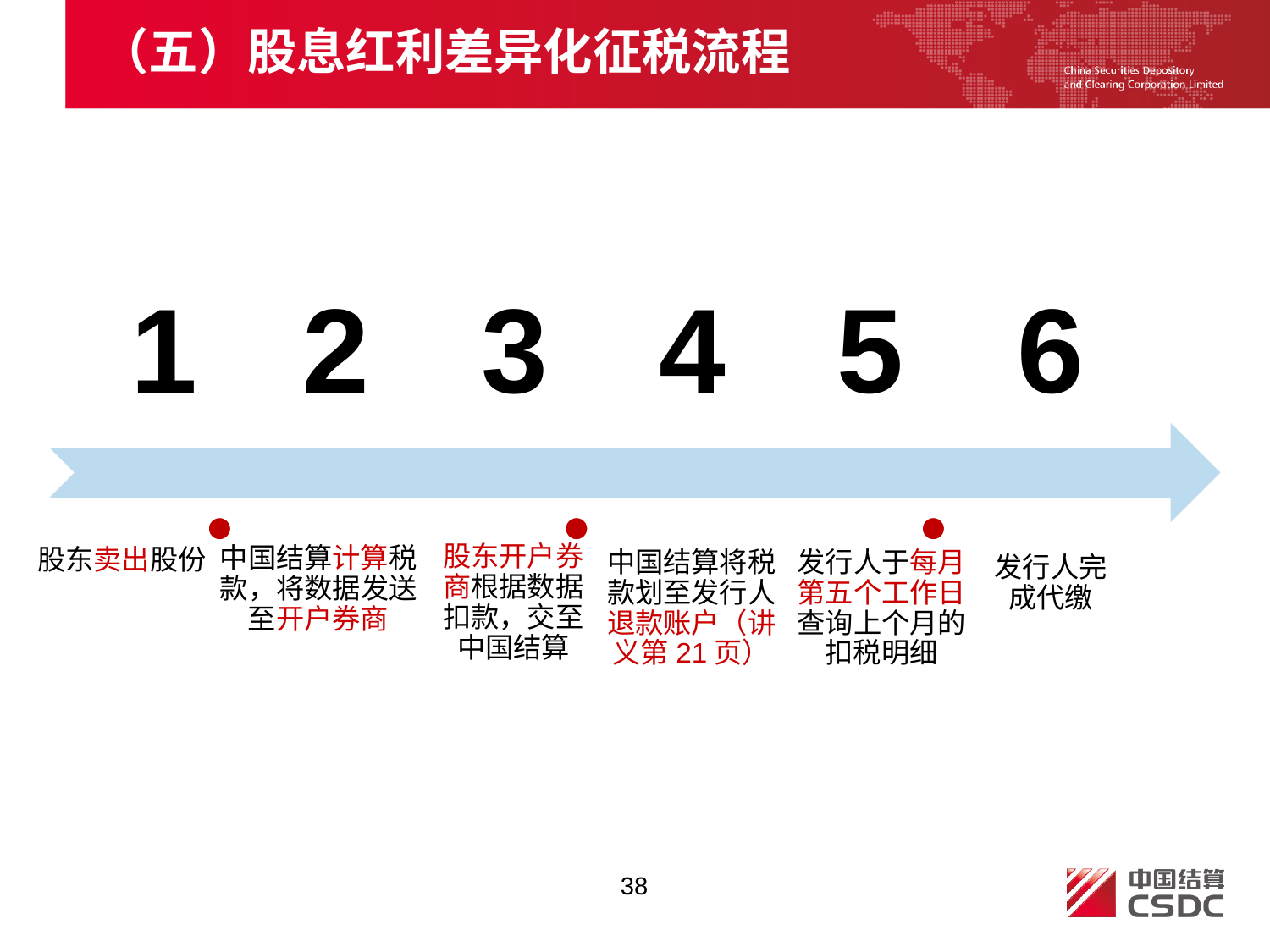

（五）股息红利差异化征税流程

1
2
3
4
5
6

股东开户券商根据数据扣款，交至中国结算
中国结算计算税款，将数据发送至开户券商
股东卖出股份
中国结算将税款划至发行人退款账户（讲义第21页）
发行人于每月第五个工作日查询上个月的扣税明细
发行人完成代缴
38